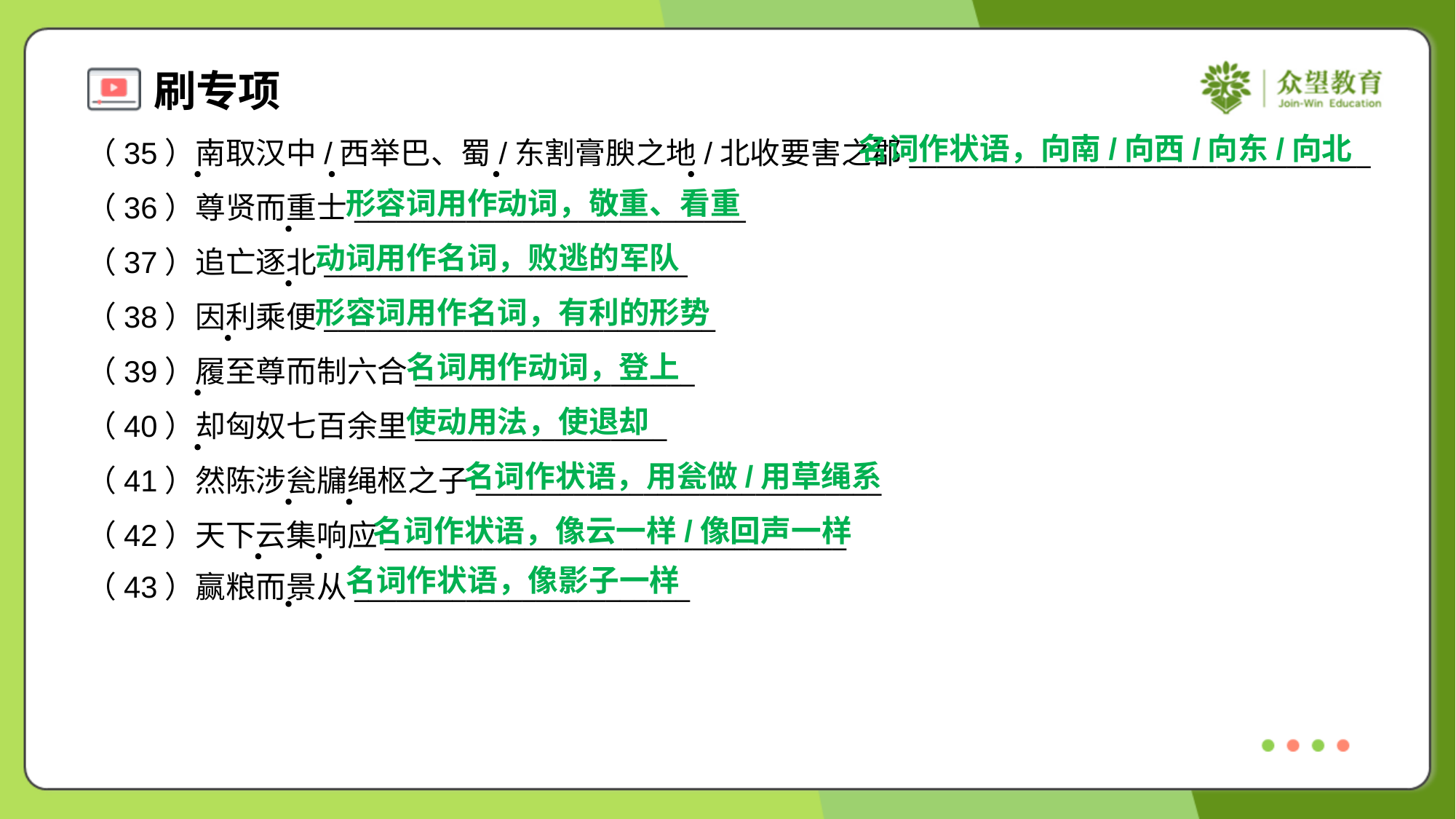

名词作状语，向南/向西/向东/向北
（35）南取汉中/西举巴、蜀/东割膏腴之地/北收要害之郡_________________________________
（36）尊贤而重士____________________________
（37）追亡逐北__________________________
（38）因利乘便____________________________
（39）履至尊而制六合____________________
（40）却匈奴七百余里__________________
（41）然陈涉瓮牖绳枢之子_____________________________
（42）天下云集响应_________________________________
（43）赢粮而景从________________________
形容词用作动词，敬重、看重

动词用作名词，败逃的军队

形容词用作名词，有利的形势

名词用作动词，登上

使动用法，使退却

名词作状语，用瓮做/用草绳系

名词作状语，像云一样/像回声一样

名词作状语，像影子一样